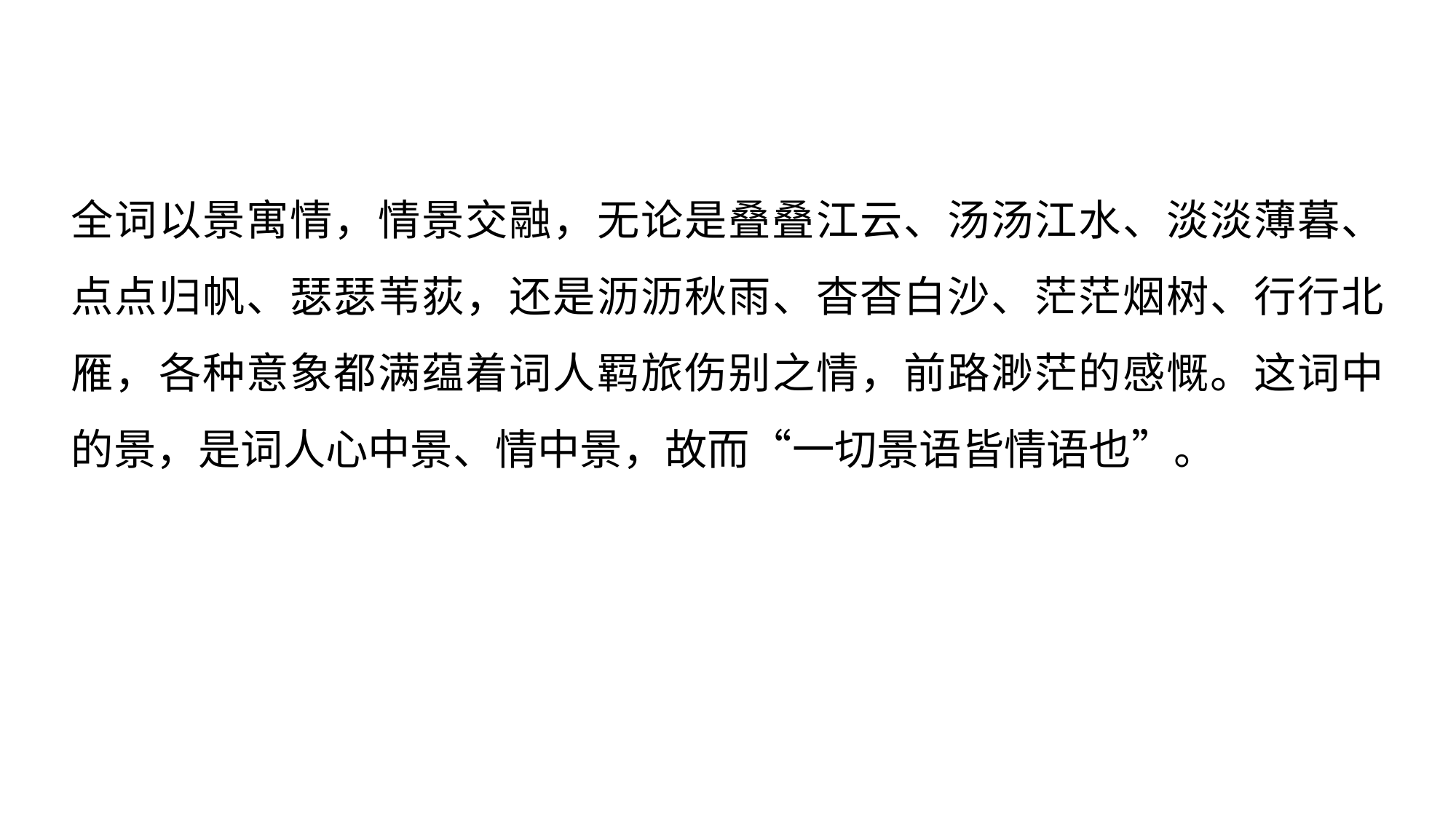

全词以景寓情，情景交融，无论是叠叠江云、汤汤江水、淡淡薄暮、点点归帆、瑟瑟苇荻，还是沥沥秋雨、杳杳白沙、茫茫烟树、行行北雁，各种意象都满蕴着词人羁旅伤别之情，前路渺茫的感慨。这词中的景，是词人心中景、情中景，故而“一切景语皆情语也”。